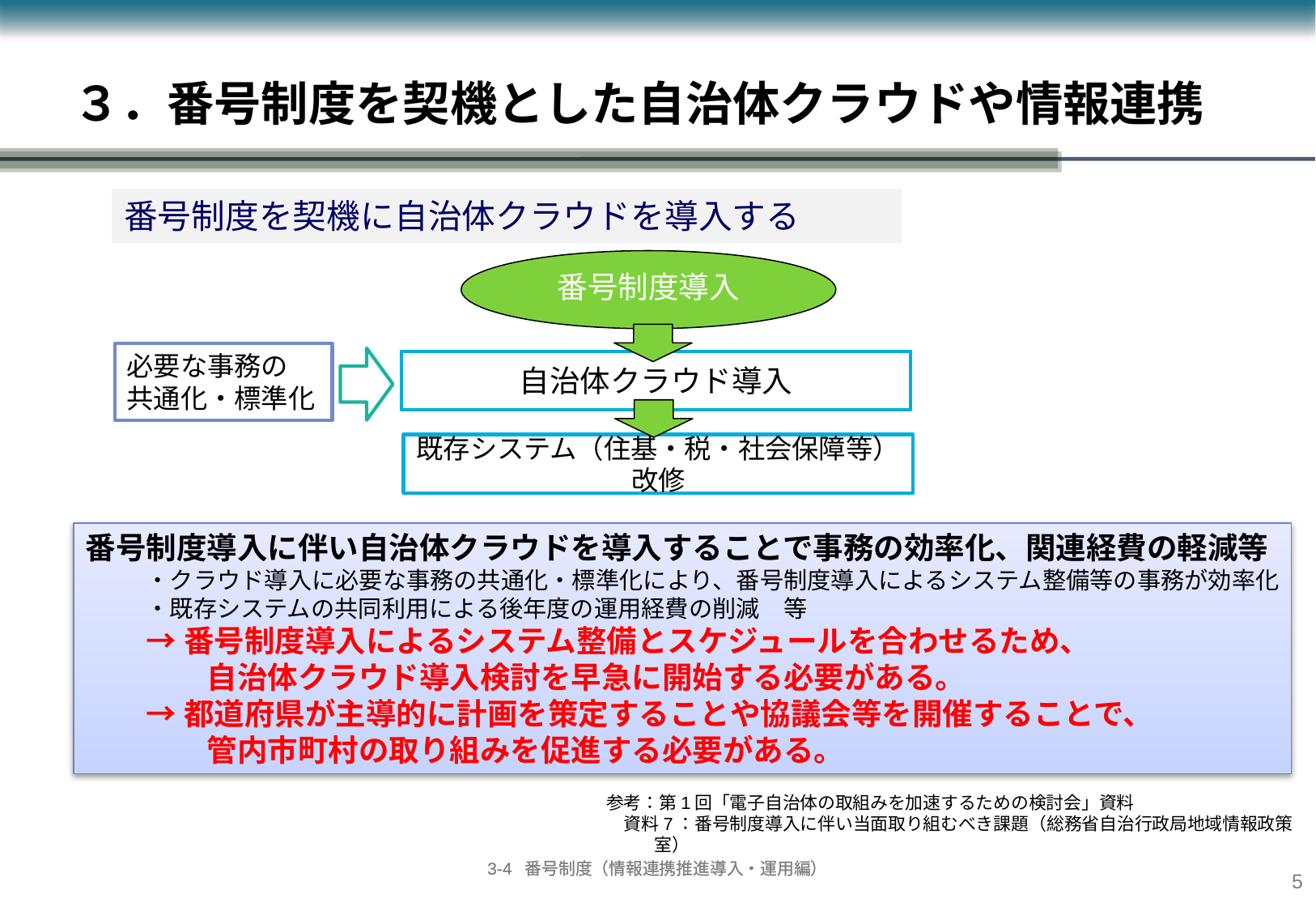

# ３．番号制度を契機とした自治体クラウドや情報連携
番号制度を契機に自治体クラウドを導入する
番号制度導入

必要な事務の
共通化・標準化

自治体クラウド導入

既存システム（住基・税・社会保障等）改修
番号制度導入に伴い自治体クラウドを導入することで事務の効率化、関連経費の軽減等
・クラウド導入に必要な事務の共通化・標準化により、番号制度導入によるシステム整備等の事務が効率化
・既存システムの共同利用による後年度の運用経費の削減　等
→番号制度導入によるシステム整備とスケジュールを合わせるため、
　　自治体クラウド導入検討を早急に開始する必要がある。
→都道府県が主導的に計画を策定することや協議会等を開催することで、
　　管内市町村の取り組みを促進する必要がある。
参考：第1回「電子自治体の取組みを加速するための検討会」資料
　資料7：番号制度導入に伴い当面取り組むべき課題（総務省自治行政局地域情報政策室）
5
3-4  番号制度（情報連携推進導入・運用編）